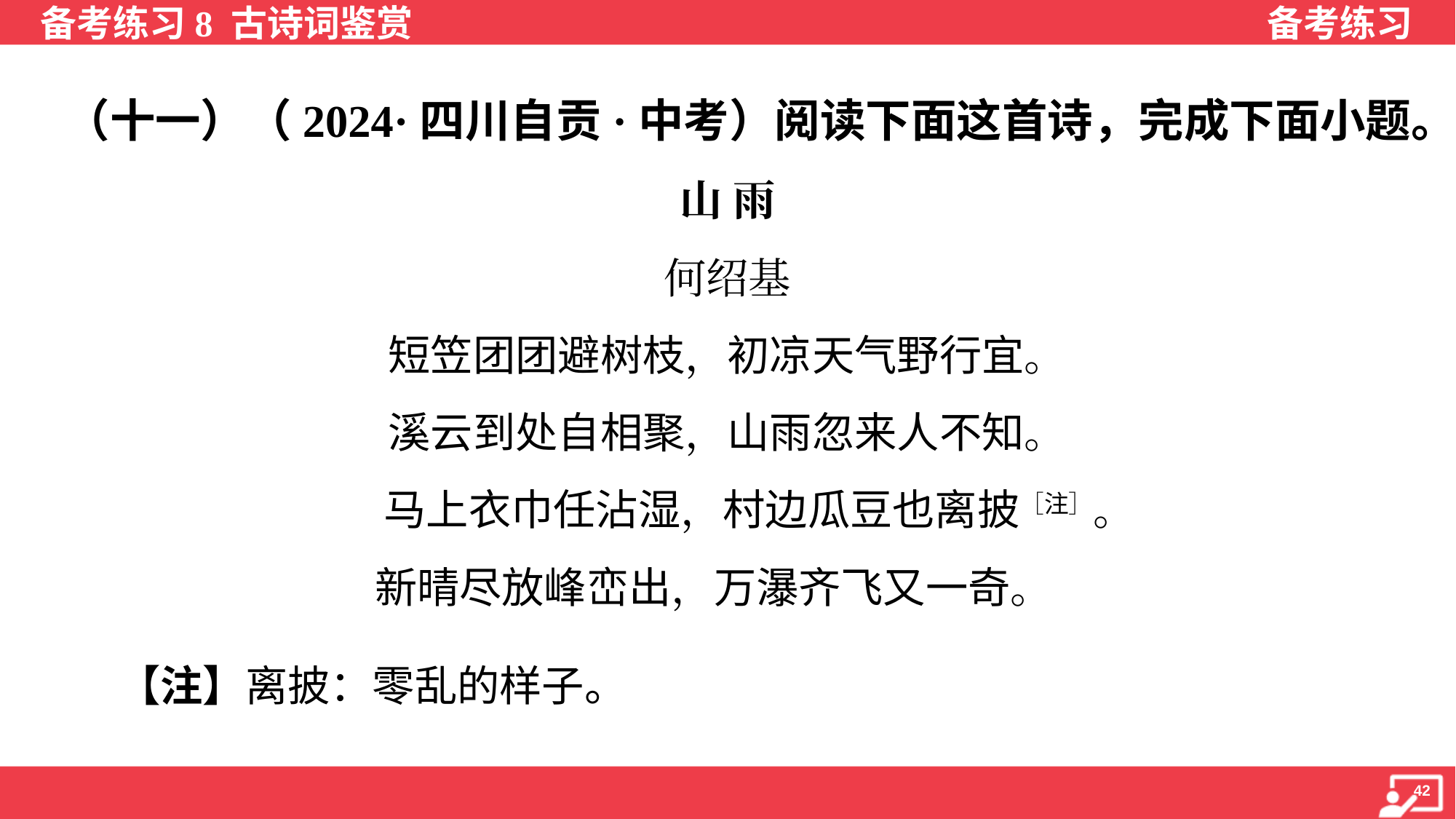

（十一）（2024·四川自贡·中考）阅读下面这首诗，完成下面小题。
山 雨
何绍基
短笠团团避树枝，初凉天气野行宜。
溪云到处自相聚，山雨忽来人不知。
马上衣巾任沾湿，村边瓜豆也离披［注］。
新晴尽放峰峦出，万瀑齐飞又一奇。
    【注】离披：零乱的样子。